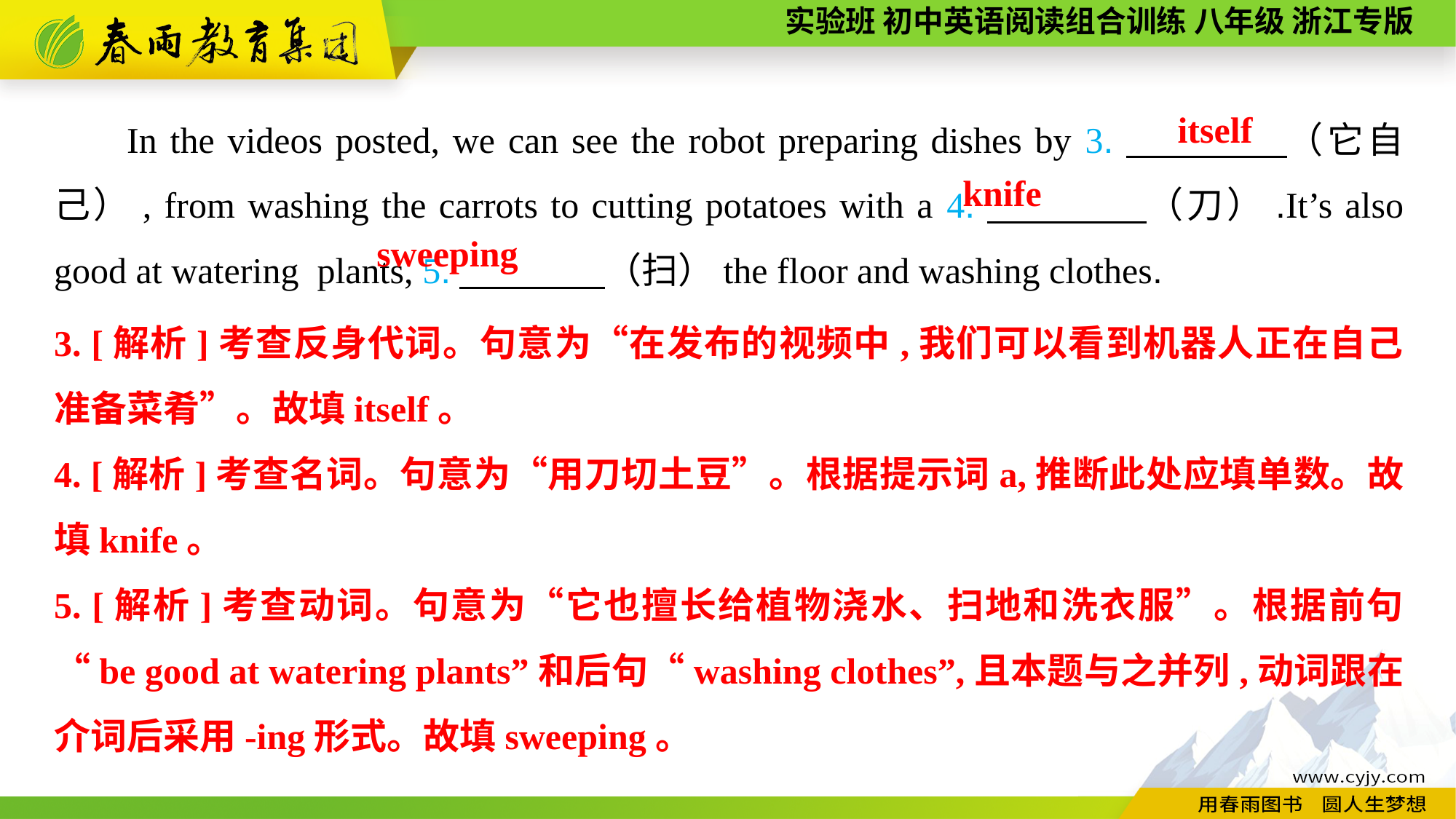

In the videos posted, we can see the robot preparing dishes by 3.　　　　（它自己）, from washing the carrots to cutting potatoes with a 4.　　　　（刀）.It’s also good at watering  plants, 5.　　　　（扫）the floor and washing clothes.
itself
knife
sweeping
3. [解析]考查反身代词。句意为“在发布的视频中,我们可以看到机器人正在自己准备菜肴”。故填itself。
4. [解析]考查名词。句意为“用刀切土豆”。根据提示词a,推断此处应填单数。故填knife。
5. [解析]考查动词。句意为“它也擅长给植物浇水、扫地和洗衣服”。根据前句“be good at watering plants”和后句“washing clothes”,且本题与之并列,动词跟在介词后采用-ing形式。故填sweeping。